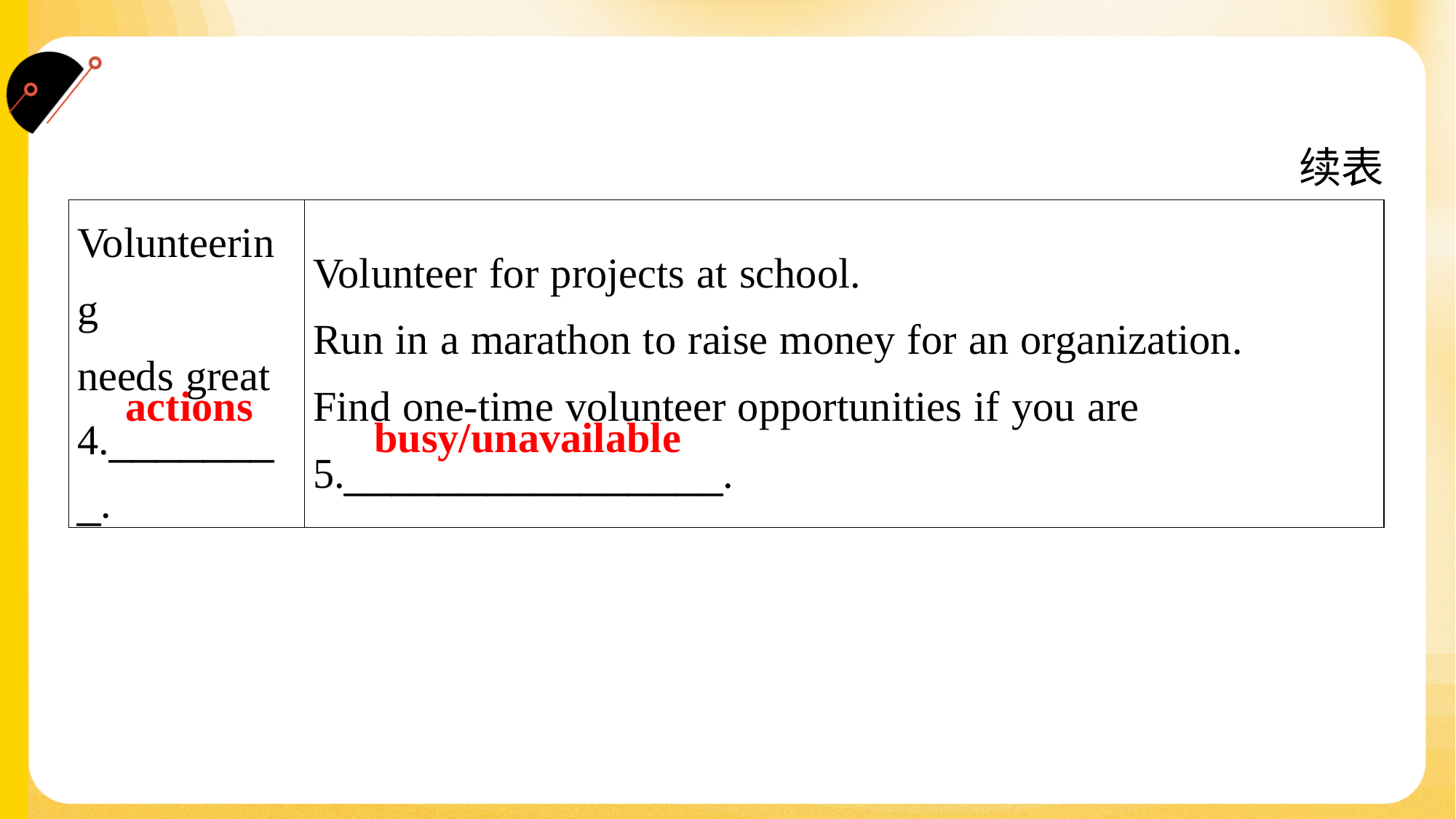

续表
| Volunteering needs great 4.\_\_\_\_\_\_\_\_. | Volunteer for projects at school. Run in a marathon to raise money for an organization. Find one-time volunteer opportunities if you are 5.\_\_\_\_\_\_\_\_\_\_\_\_\_\_\_\_. |
| --- | --- |
actions
busy/unavailable